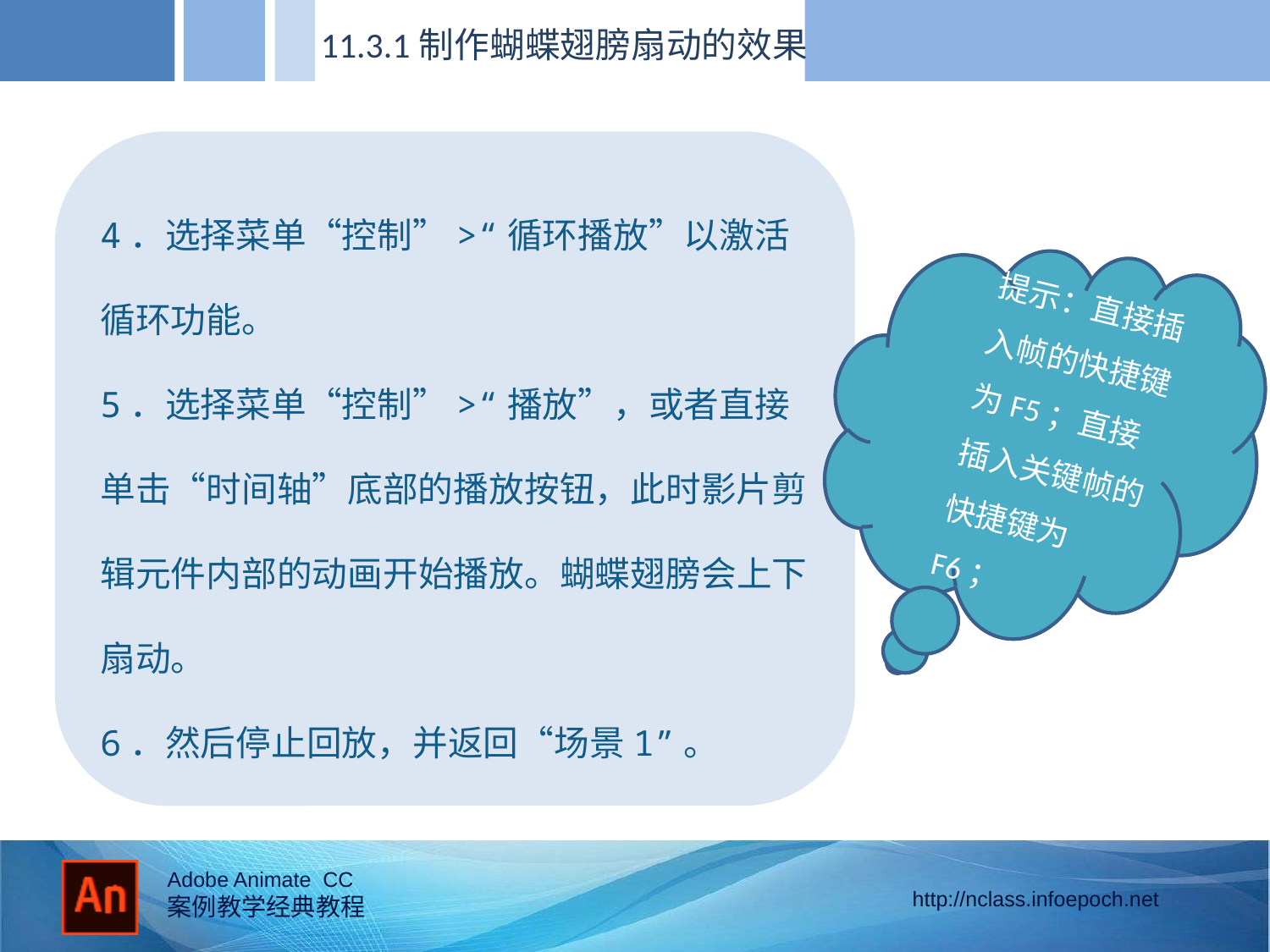

11.3.1制作蝴蝶翅膀扇动的效果
4．选择菜单“控制”>“循环播放”以激活循环功能。
5．选择菜单“控制”>“播放”，或者直接单击“时间轴”底部的播放按钮，此时影片剪辑元件内部的动画开始播放。蝴蝶翅膀会上下扇动。
6．然后停止回放，并返回“场景1”。
提示：直接插入帧的快捷键为F5；直接插入关键帧的快捷键为F6；